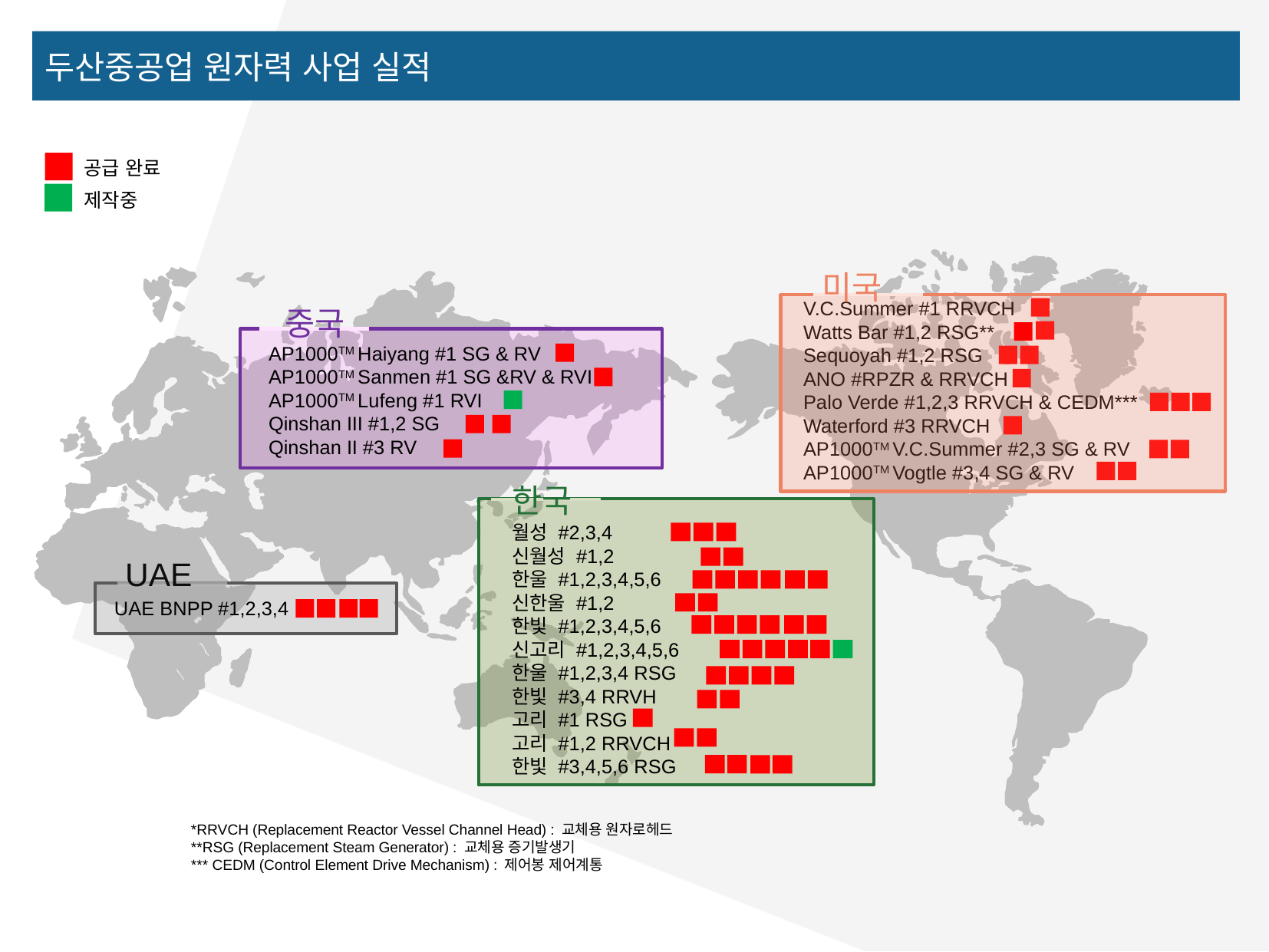

두산중공업 원자력 사업 실적
공급 완료

제작중

미국

V.C.Summer #1 RRVCH
Watts Bar #1,2 RSG**
Sequoyah #1,2 RSG
ANO #RPZR & RRVCH
Palo Verde #1,2,3 RRVCH & CEDM***
Waterford #3 RRVCH
AP1000TM V.C.Summer #2,3 SG & RV
AP1000TM Vogtle #3,4 SG & RV

중국

AP1000TM Haiyang #1 SG & RV
AP1000TM Sanmen #1 SG &RV & RVI
AP1000TM Lufeng #1 RVI
Qinshan III #1,2 SG
Qinshan II #3 RV

한국

월성 #2,3,4
신월성 #1,2
한울 #1,2,3,4,5,6
신한울 #1,2
한빛 #1,2,3,4,5,6
신고리 #1,2,3,4,5,6
한울 #1,2,3,4 RSG
한빛 #3,4 RRVH
고리 #1 RSG
고리 #1,2 RRVCH
한빛 #3,4,5,6 RSG

UAE

UAE BNPP #1,2,3,4

*RRVCH (Replacement Reactor Vessel Channel Head) : 교체용 원자로헤드
**RSG (Replacement Steam Generator) : 교체용 증기발생기
*** CEDM (Control Element Drive Mechanism) : 제어봉 제어계통